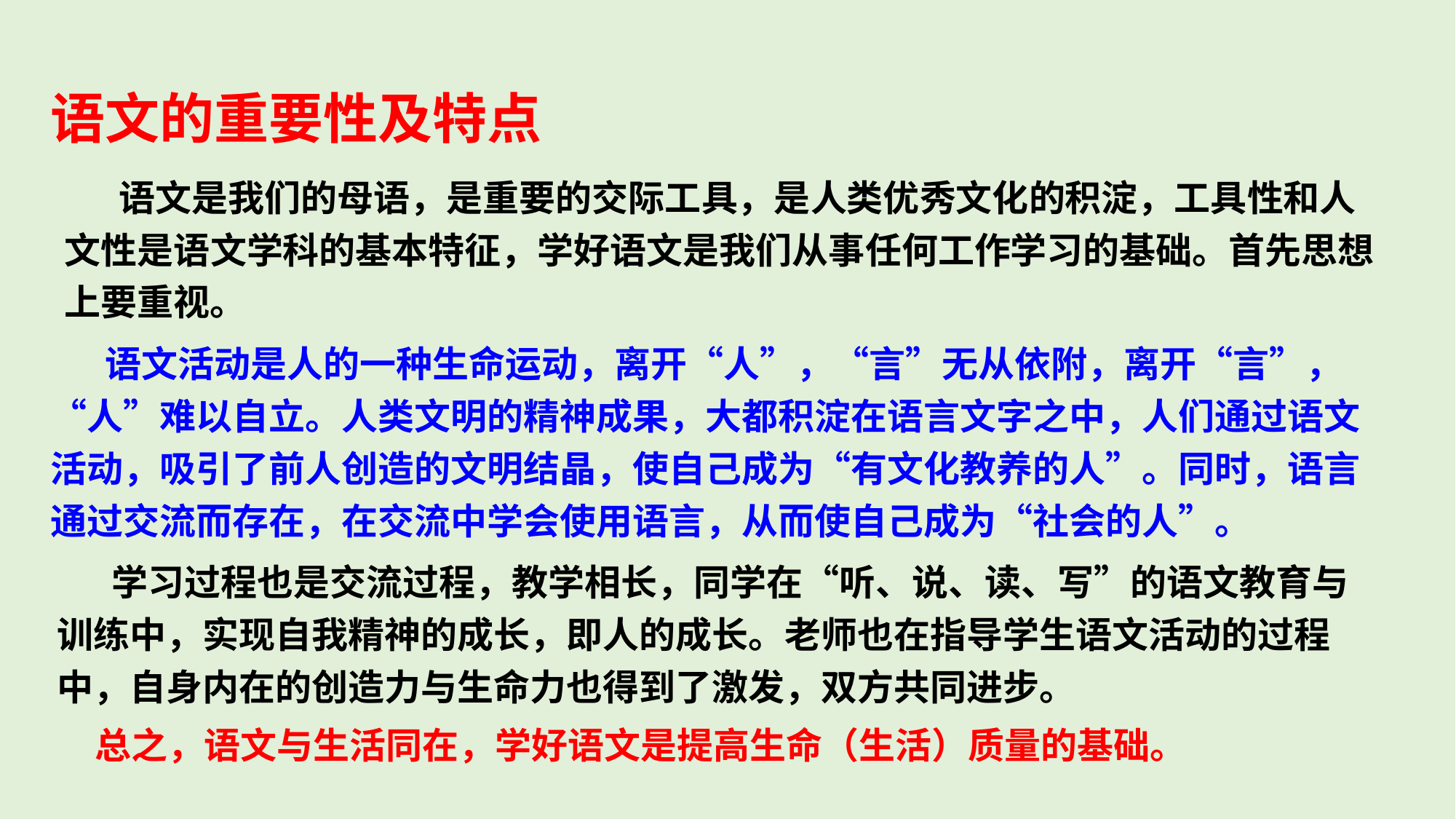

语文的重要性及特点
语文是我们的母语，是重要的交际工具，是人类优秀文化的积淀，工具性和人文性是语文学科的基本特征，学好语文是我们从事任何工作学习的基础。首先思想上要重视。
语文活动是人的一种生命运动，离开“人”，“言”无从依附，离开“言”，“人”难以自立。人类文明的精神成果，大都积淀在语言文字之中，人们通过语文活动，吸引了前人创造的文明结晶，使自己成为“有文化教养的人”。同时，语言通过交流而存在，在交流中学会使用语言，从而使自己成为“社会的人”。
学习过程也是交流过程，教学相长，同学在“听、说、读、写”的语文教育与训练中，实现自我精神的成长，即人的成长。老师也在指导学生语文活动的过程中，自身内在的创造力与生命力也得到了激发，双方共同进步。
总之，语文与生活同在，学好语文是提高生命（生活）质量的基础。